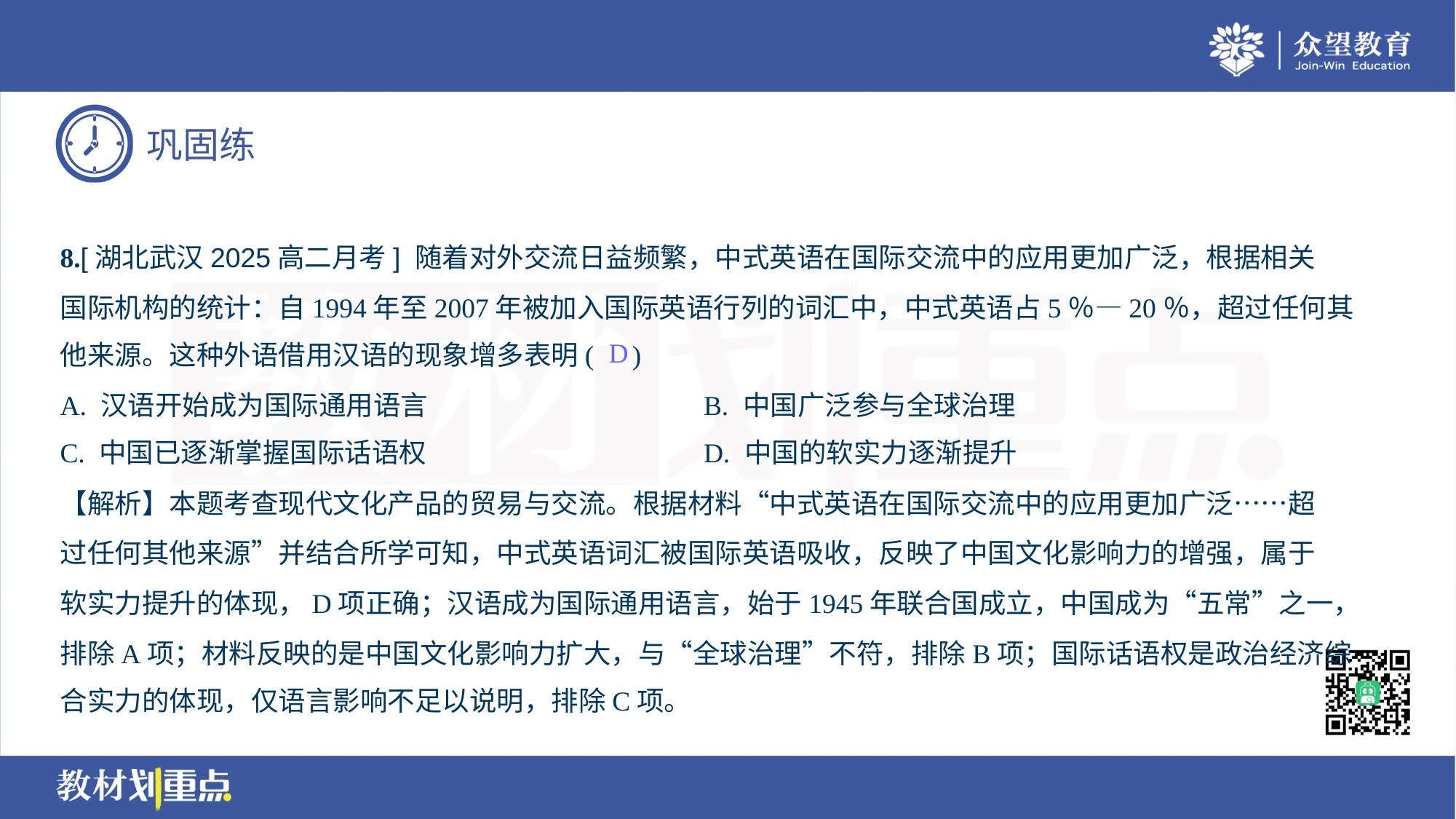

8.[湖北武汉2025高二月考] 随着对外交流日益频繁，中式英语在国际交流中的应用更加广泛，根据相关
国际机构的统计：自1994年至2007年被加入国际英语行列的词汇中，中式英语占5％—20％，超过任何其
他来源。这种外语借用汉语的现象增多表明(     )
D
A. 汉语开始成为国际通用语言	B. 中国广泛参与全球治理
C. 中国已逐渐掌握国际话语权	D. 中国的软实力逐渐提升
【解析】本题考查现代文化产品的贸易与交流。根据材料“中式英语在国际交流中的应用更加广泛……超
过任何其他来源”并结合所学可知，中式英语词汇被国际英语吸收，反映了中国文化影响力的增强，属于
软实力提升的体现，D项正确；汉语成为国际通用语言，始于1945年联合国成立，中国成为“五常”之一，
排除A项；材料反映的是中国文化影响力扩大，与“全球治理”不符，排除B项；国际话语权是政治经济综
合实力的体现，仅语言影响不足以说明，排除C项。